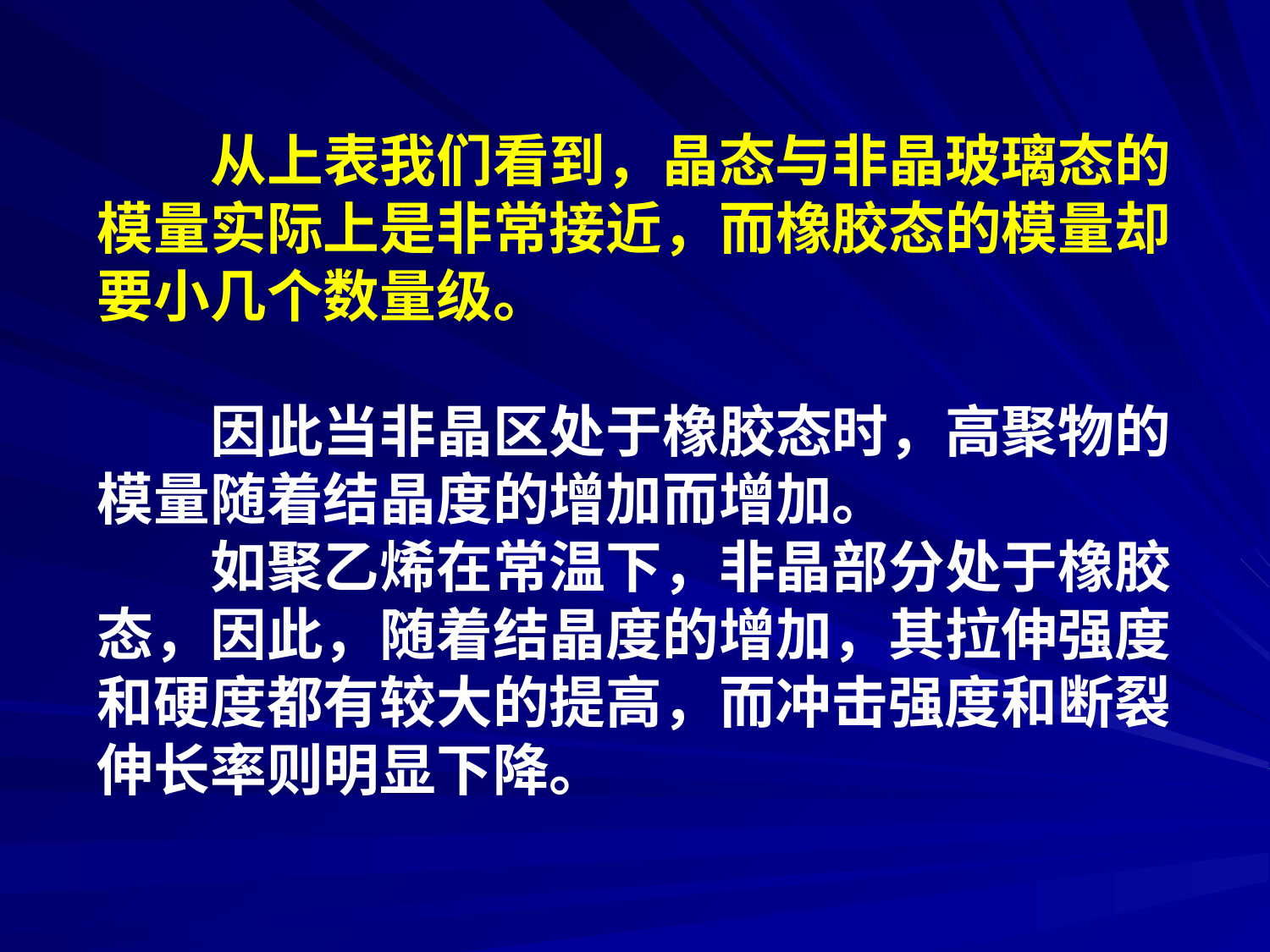

从上表我们看到，晶态与非晶玻璃态的模量实际上是非常接近，而橡胶态的模量却要小几个数量级。

　　因此当非晶区处于橡胶态时，高聚物的模量随着结晶度的增加而增加。
　　如聚乙烯在常温下，非晶部分处于橡胶态，因此，随着结晶度的增加，其拉伸强度和硬度都有较大的提高，而冲击强度和断裂伸长率则明显下降。